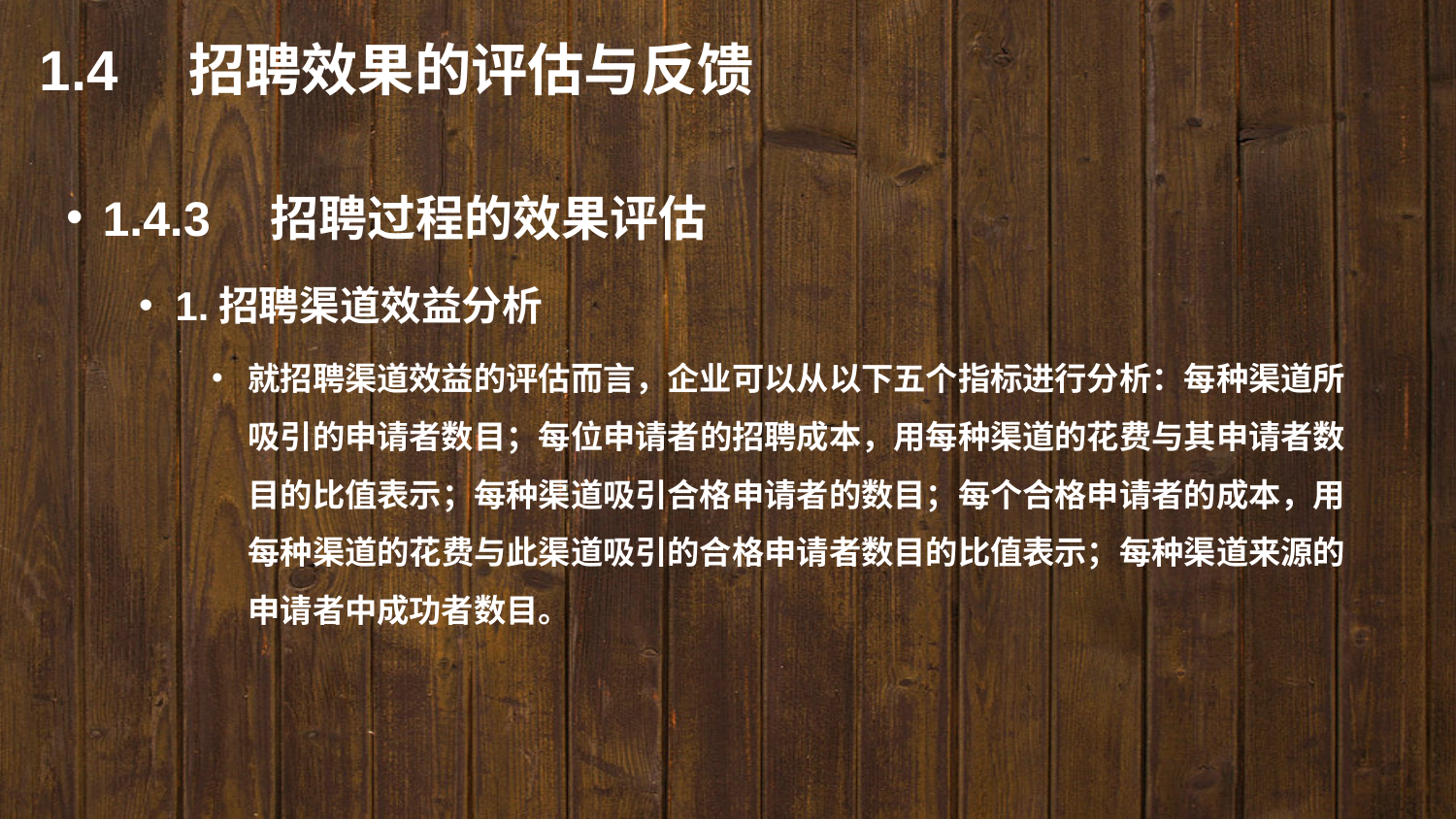

1.4　招聘效果的评估与反馈
1.4.3　招聘过程的效果评估
1.招聘渠道效益分析
就招聘渠道效益的评估而言，企业可以从以下五个指标进行分析：每种渠道所吸引的申请者数目；每位申请者的招聘成本，用每种渠道的花费与其申请者数目的比值表示；每种渠道吸引合格申请者的数目；每个合格申请者的成本，用每种渠道的花费与此渠道吸引的合格申请者数目的比值表示；每种渠道来源的申请者中成功者数目。